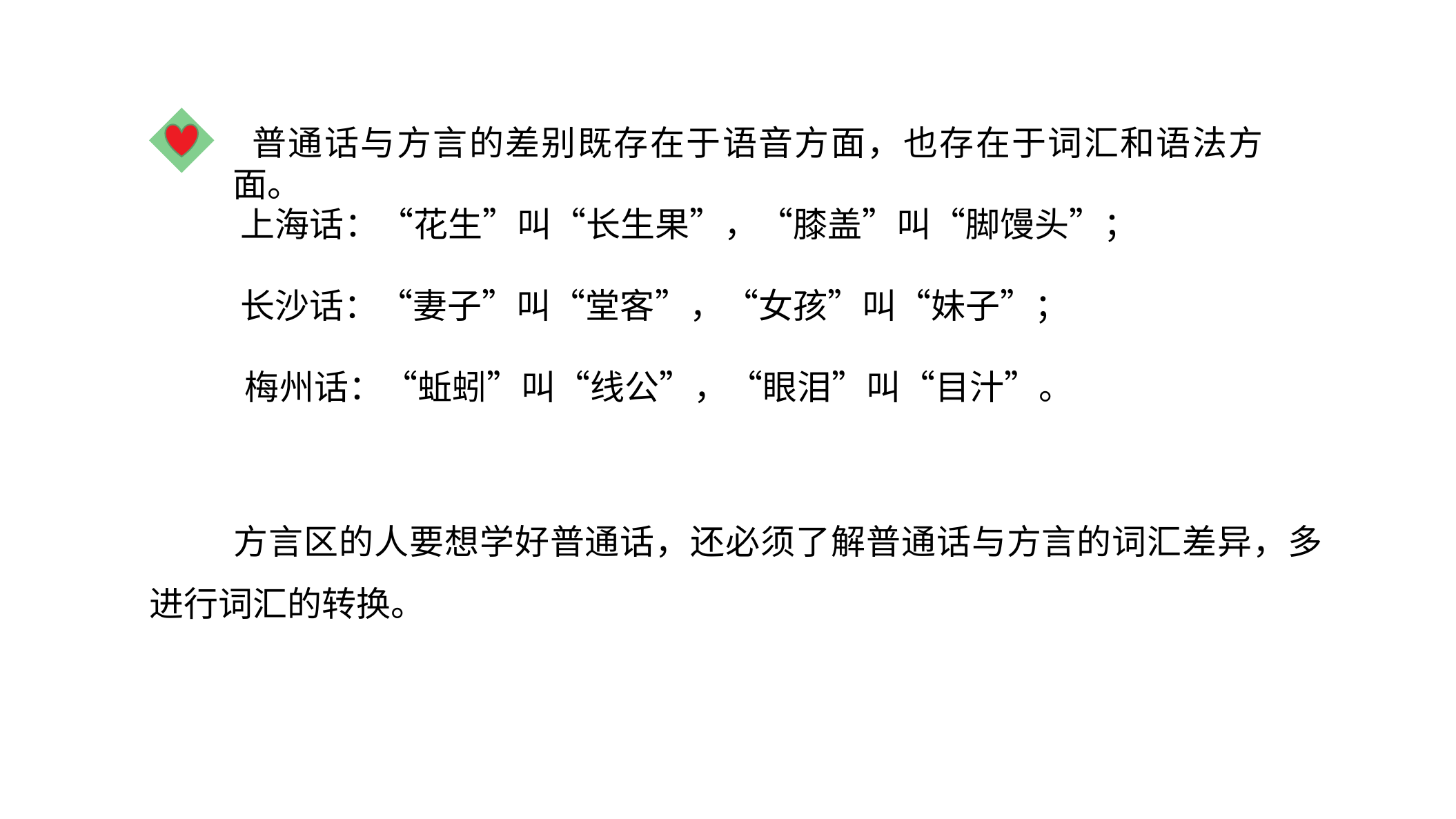

普通话与方言的差别既存在于语音方面，也存在于词汇和语法方面。

上海话：“花生”叫“长生果”，“膝盖”叫“脚馒头”；
长沙话：“妻子”叫“堂客”，“女孩”叫“妹子”；
梅州话：“蚯蚓”叫“线公”，“眼泪”叫“目汁”。
         方言区的人要想学好普通话，还必须了解普通话与方言的词汇差异，多进行词汇的转换。